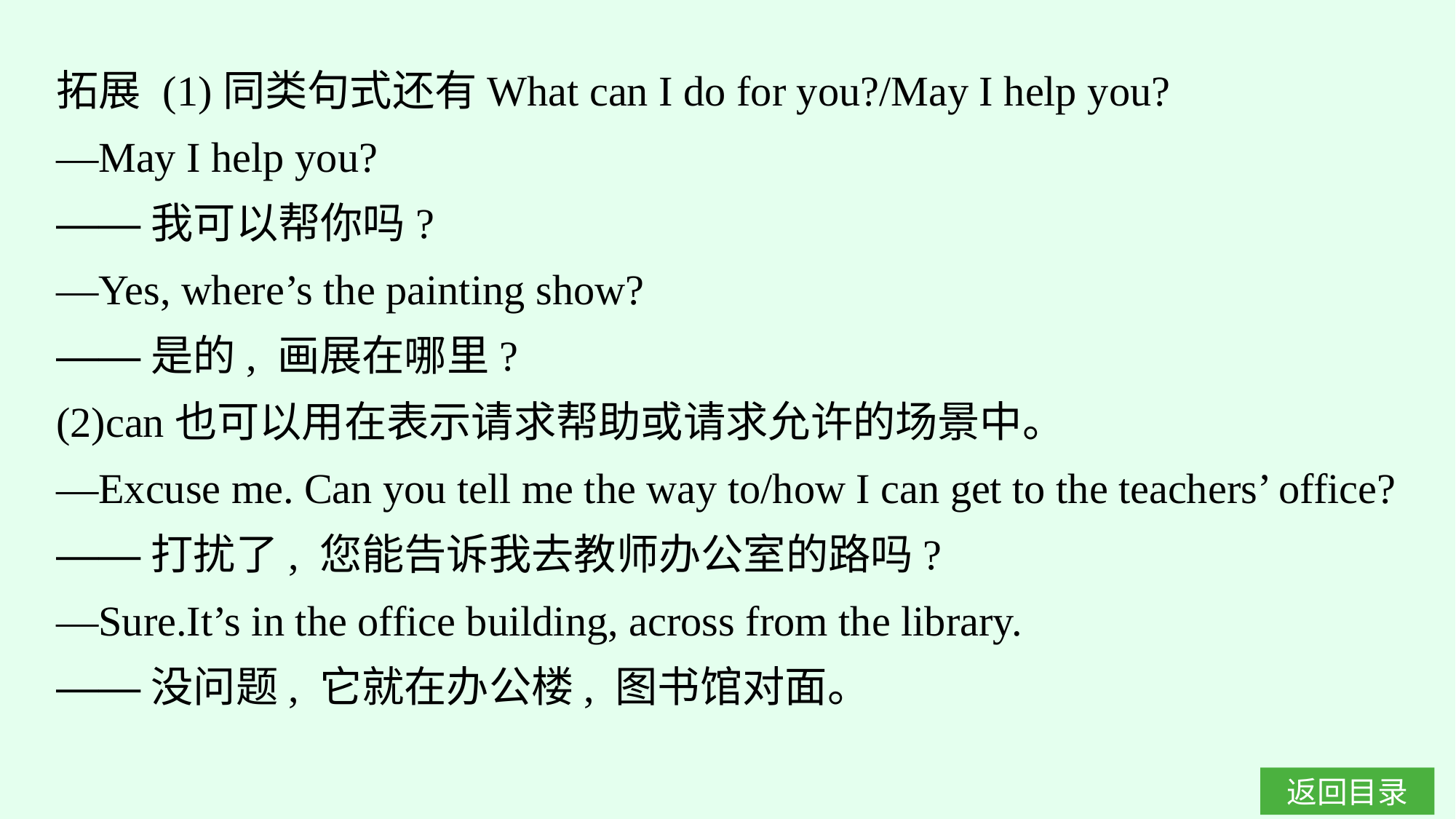

拓展 (1)同类句式还有What can I do for you?/May I help you?
—May I help you?
——我可以帮你吗?
—Yes, where’s the painting show?
——是的, 画展在哪里?
(2)can也可以用在表示请求帮助或请求允许的场景中。
—Excuse me. Can you tell me the way to/how I can get to the teachers’ office?
——打扰了, 您能告诉我去教师办公室的路吗?
—Sure.It’s in the office building, across from the library.
——没问题, 它就在办公楼, 图书馆对面。